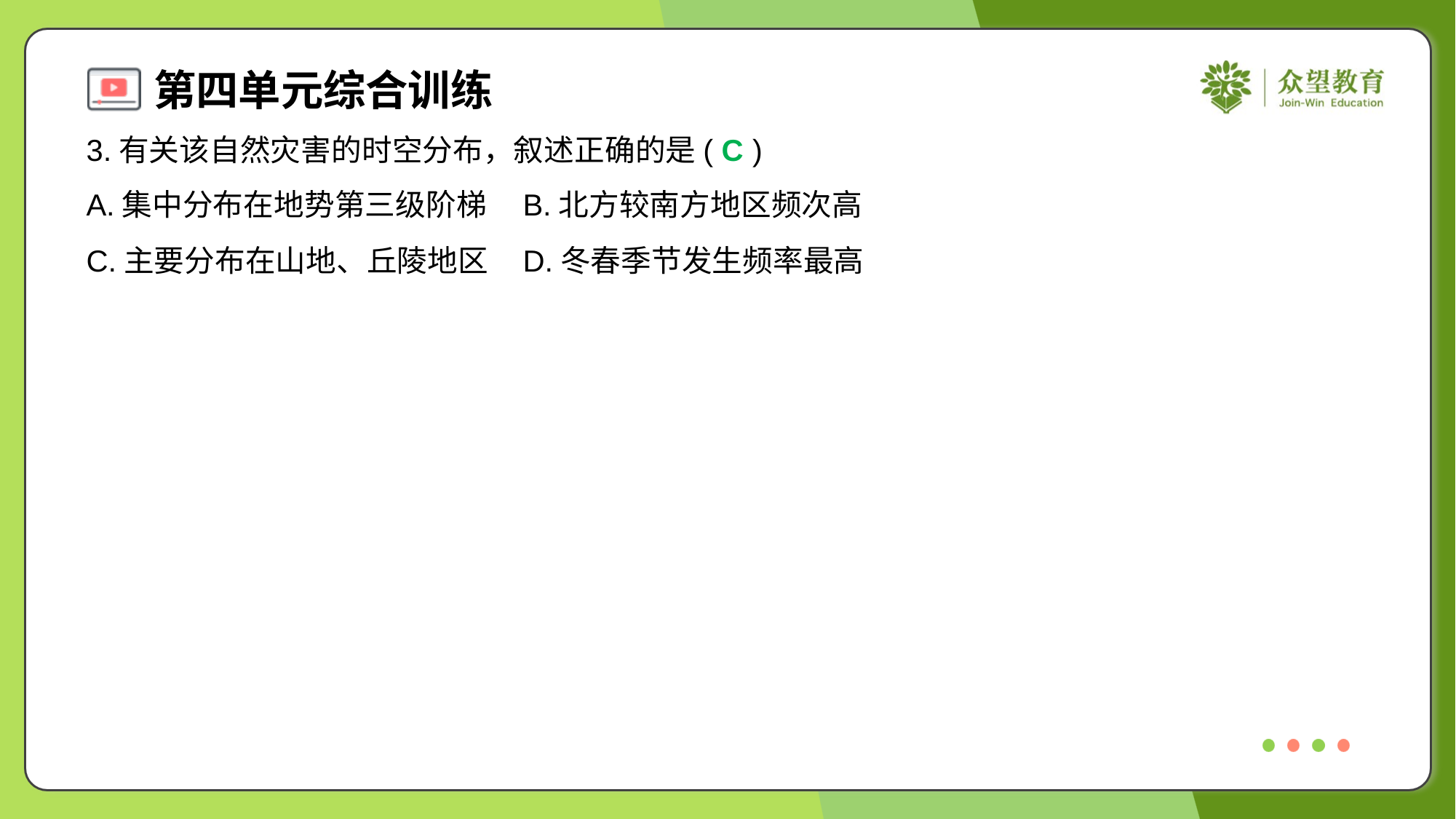

3.有关该自然灾害的时空分布，叙述正确的是(     )
C
A.集中分布在地势第三级阶梯	B.北方较南方地区频次高
C.主要分布在山地、丘陵地区	D.冬春季节发生频率最高